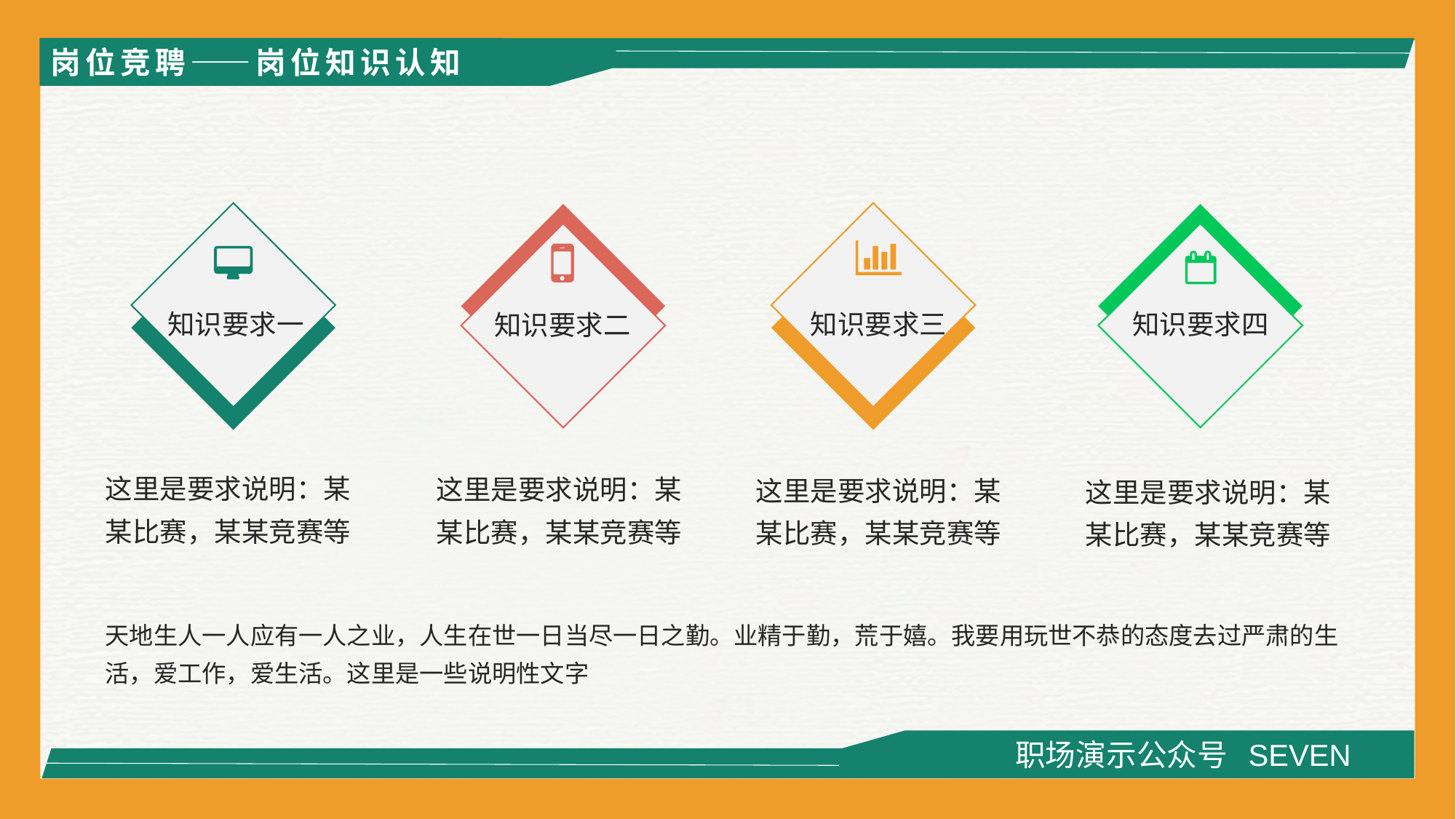

岗位竞聘——岗位知识认知

知识要求四
知识要求一
知识要求三
知识要求二
这里是要求说明：某某比赛，某某竞赛等
这里是要求说明：某某比赛，某某竞赛等
这里是要求说明：某某比赛，某某竞赛等
这里是要求说明：某某比赛，某某竞赛等
天地生人一人应有一人之业，人生在世一日当尽一日之勤。业精于勤，荒于嬉。我要用玩世不恭的态度去过严肃的生活，爱工作，爱生活。这里是一些说明性文字
职场演示公众号  SEVEN